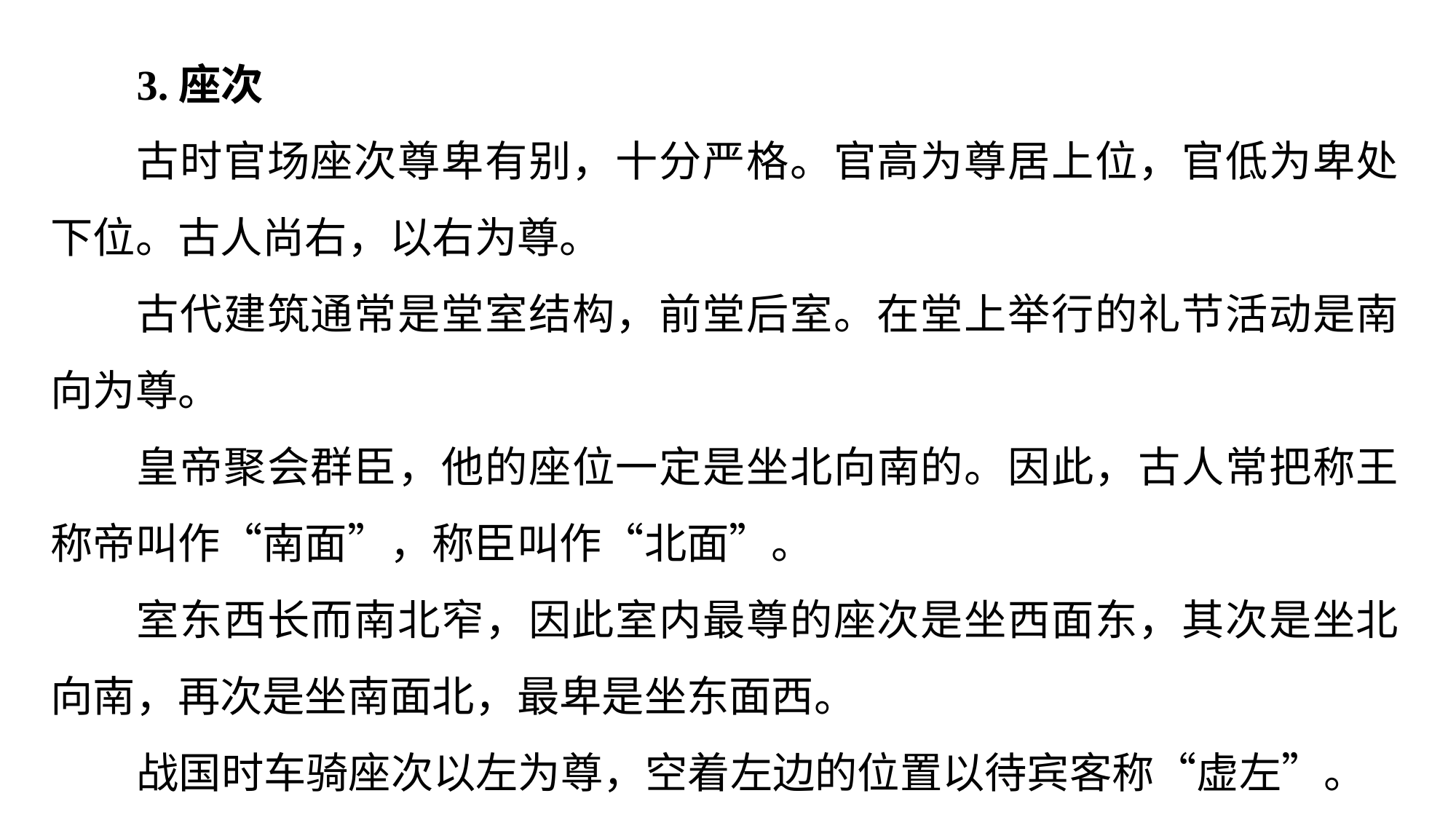

3.座次
古时官场座次尊卑有别，十分严格。官高为尊居上位，官低为卑处下位。古人尚右，以右为尊。
古代建筑通常是堂室结构，前堂后室。在堂上举行的礼节活动是南向为尊。
皇帝聚会群臣，他的座位一定是坐北向南的。因此，古人常把称王称帝叫作“南面”，称臣叫作“北面”。
室东西长而南北窄，因此室内最尊的座次是坐西面东，其次是坐北向南，再次是坐南面北，最卑是坐东面西。
战国时车骑座次以左为尊，空着左边的位置以待宾客称“虚左”。